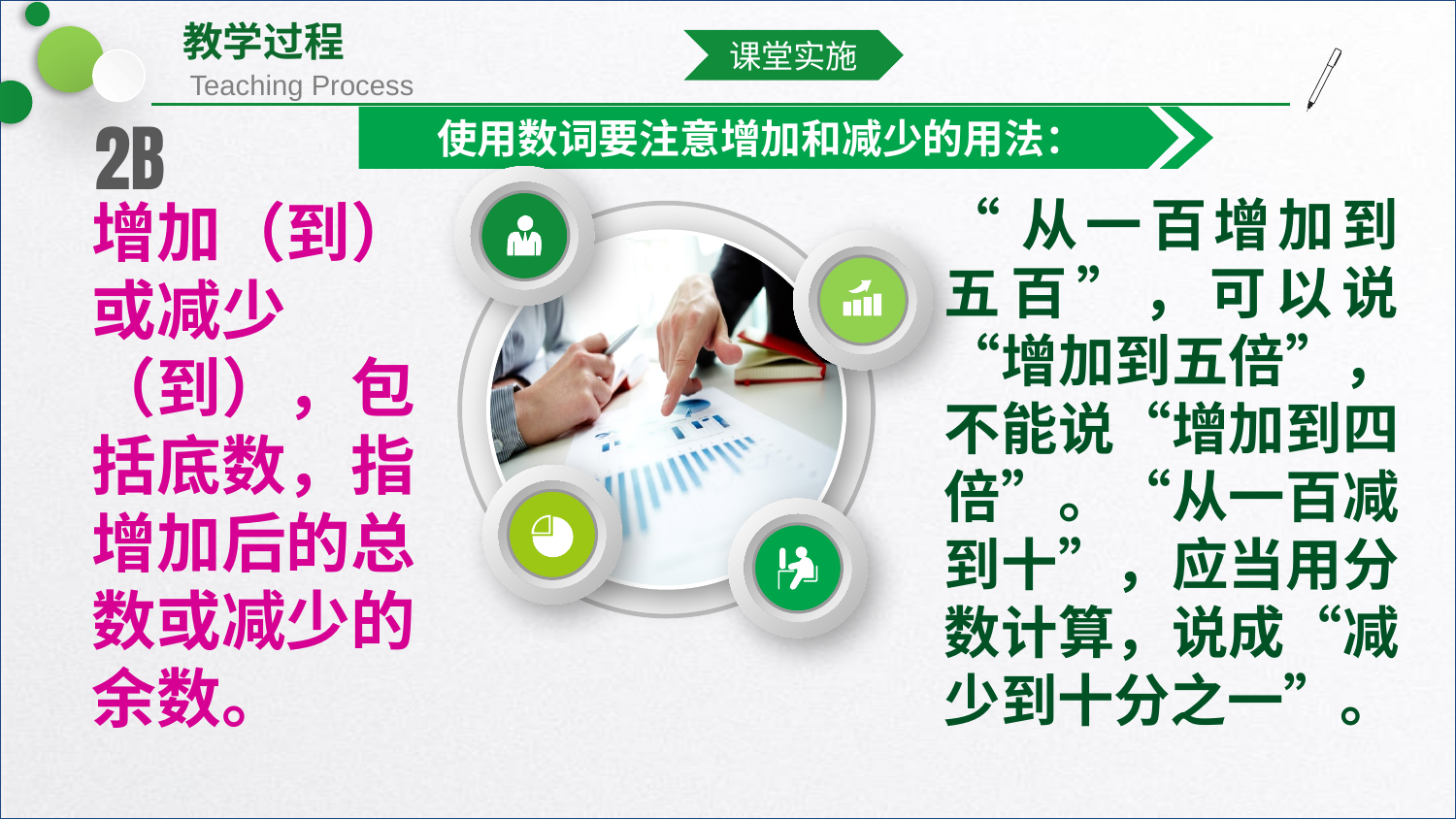

课堂实施

使用数词要注意增加和减少的用法：
2B
“从一百增加到五百”，可以说“增加到五倍”，不能说“增加到四倍”。“从一百减到十”，应当用分数计算，说成“减少到十分之一”。
增加（到）或减少（到），包括底数，指增加后的总数或减少的余数。